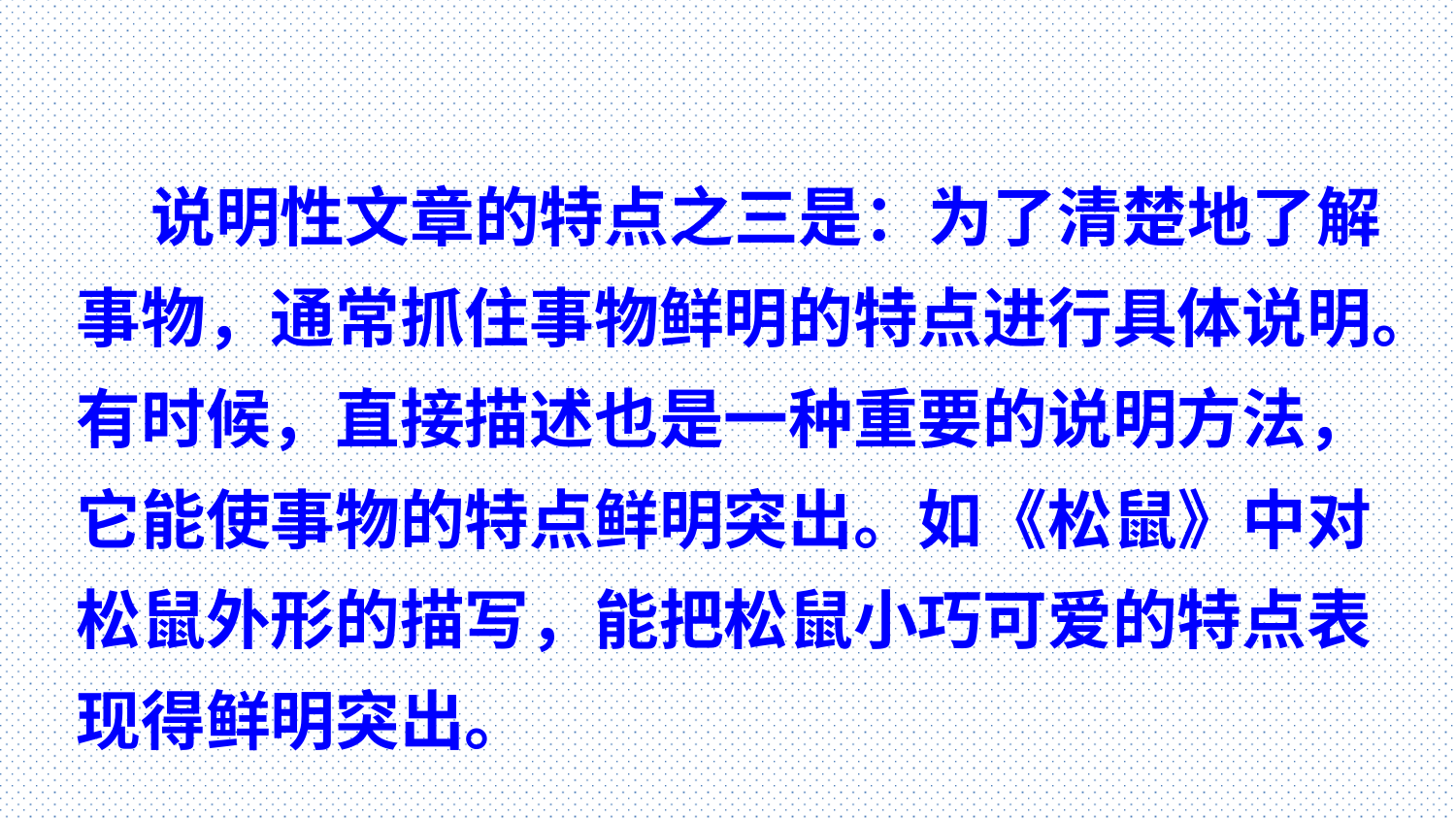

说明性文章的特点之三是：为了清楚地了解事物，通常抓住事物鲜明的特点进行具体说明。有时候，直接描述也是一种重要的说明方法，它能使事物的特点鲜明突出。如《松鼠》中对松鼠外形的描写，能把松鼠小巧可爱的特点表现得鲜明突出。